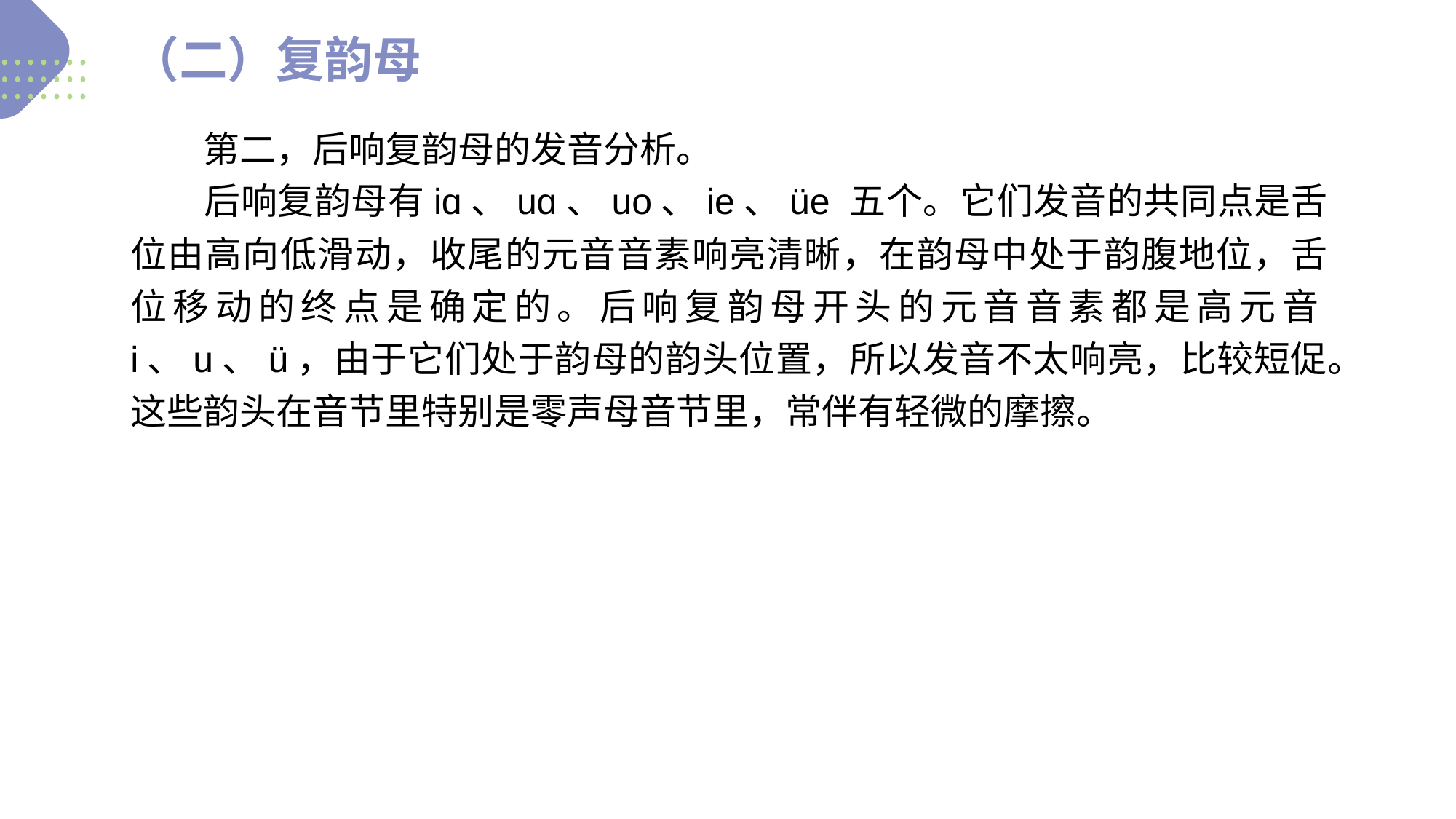

（二）复韵母

　　第二，后响复韵母的发音分析。
　　后响复韵母有iɑ、uɑ、uo、ie、üe 五个。它们发音的共同点是舌位由高向低滑动，收尾的元音音素响亮清晰，在韵母中处于韵腹地位，舌位移动的终点是确定的。后响复韵母开头的元音音素都是高元音i、u、ü，由于它们处于韵母的韵头位置，所以发音不太响亮，比较短促。这些韵头在音节里特别是零声母音节里，常伴有轻微的摩擦。